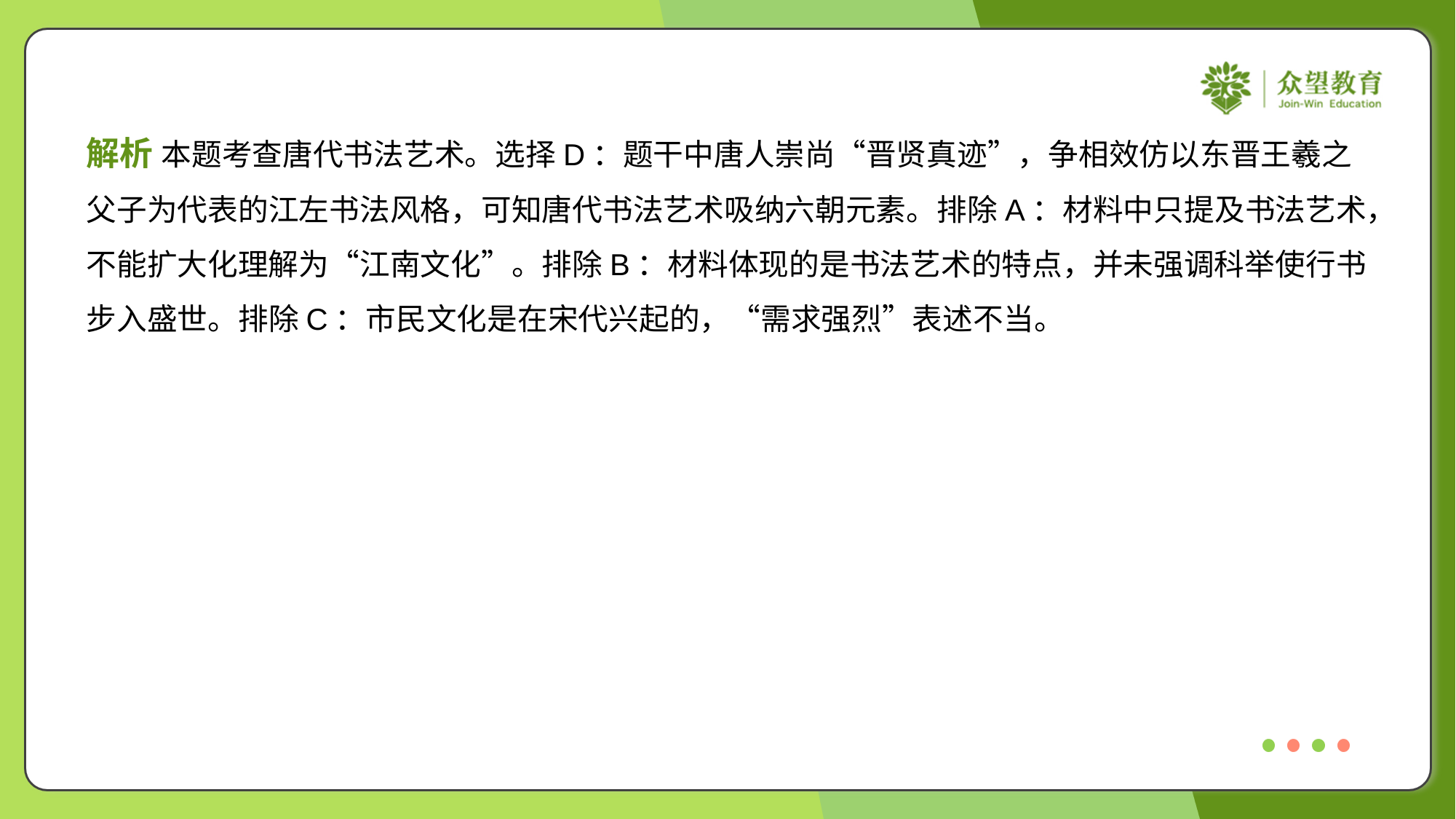

解析 本题考查唐代书法艺术。选择D：题干中唐人崇尚“晋贤真迹”，争相效仿以东晋王羲之
父子为代表的江左书法风格，可知唐代书法艺术吸纳六朝元素。排除A：材料中只提及书法艺术，
不能扩大化理解为“江南文化”。排除B：材料体现的是书法艺术的特点，并未强调科举使行书
步入盛世。排除C：市民文化是在宋代兴起的，“需求强烈”表述不当。